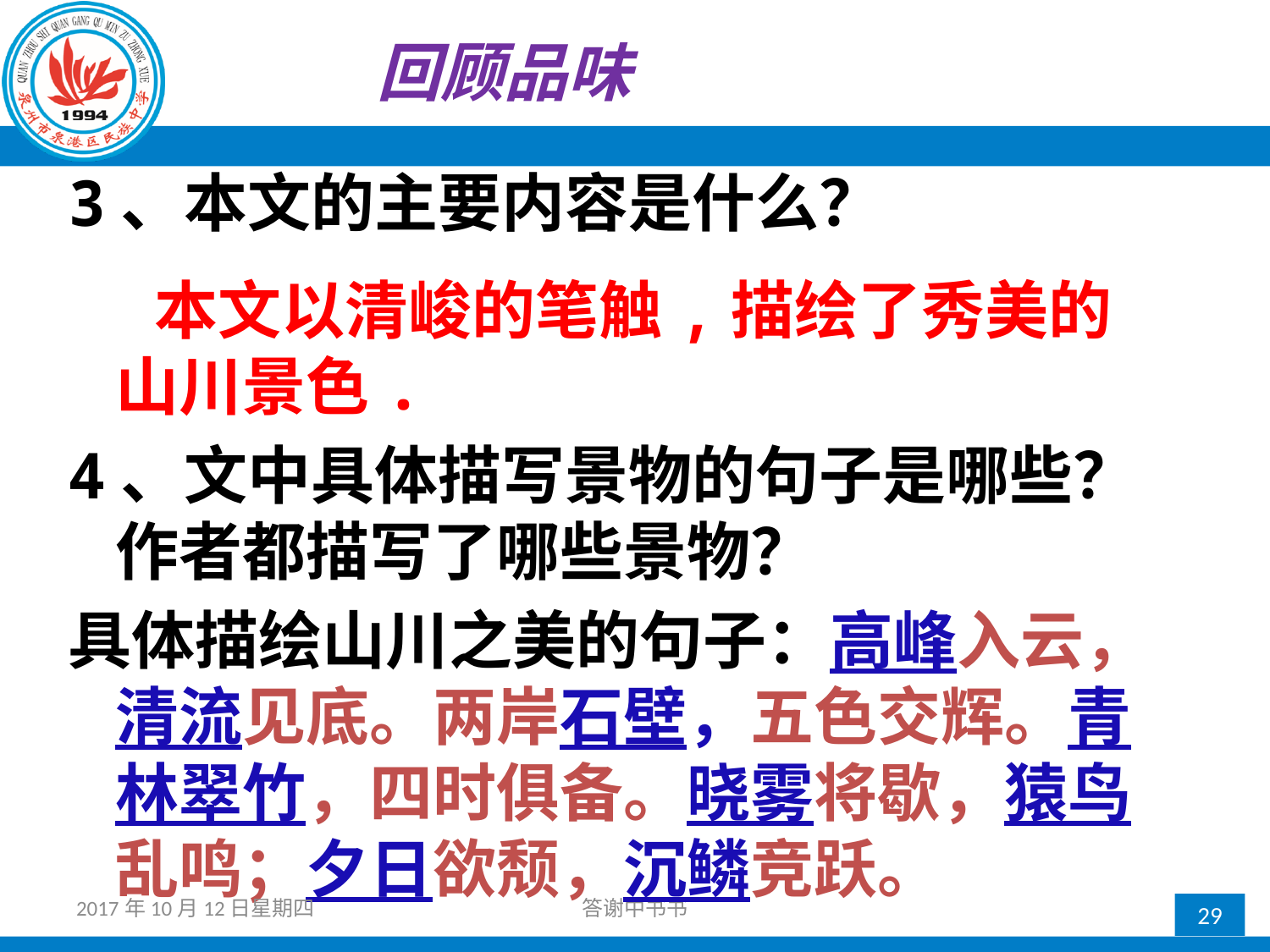

回顾品味
3、本文的主要内容是什么？
     本文以清峻的笔触,描绘了秀美的山川景色.
4、文中具体描写景物的句子是哪些？作者都描写了哪些景物？
具体描绘山川之美的句子：高峰入云，清流见底。两岸石壁，五色交辉。青林翠竹，四时俱备。晓雾将歇，猿鸟乱鸣；夕日欲颓，沉鳞竞跃。

2017年10月12日星期四
答谢中书书